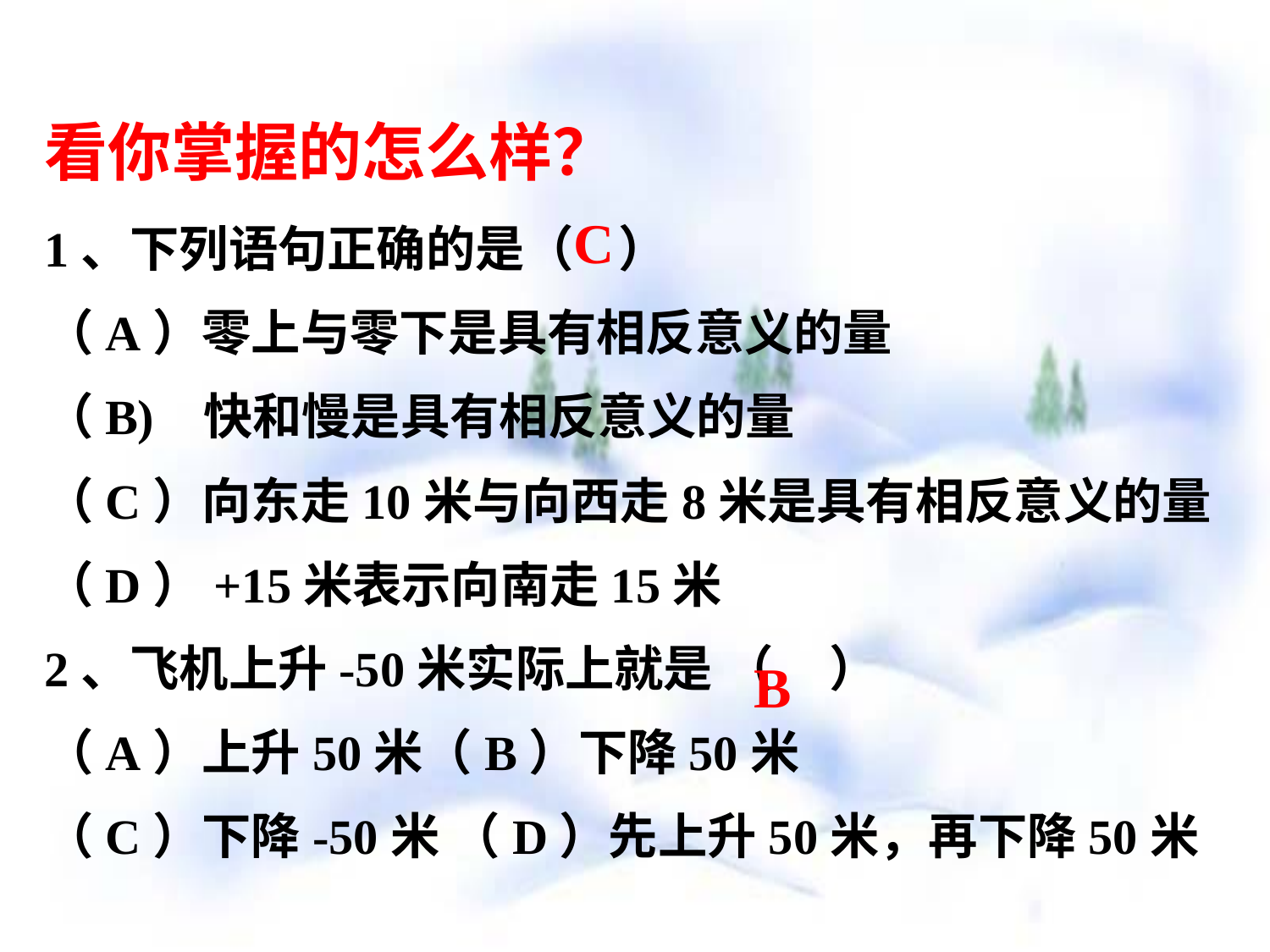

看你掌握的怎么样？
C
1、下列语句正确的是（    ）
（A）零上与零下是具有相反意义的量
（B)   快和慢是具有相反意义的量
（C）向东走10米与向西走8米是具有相反意义的量
（D）+15米表示向南走15米
2、飞机上升-50米实际上就是 （     ）
（A）上升50米（B）下降50米
（C）下降-50米 （D）先上升50米，再下降50米
B